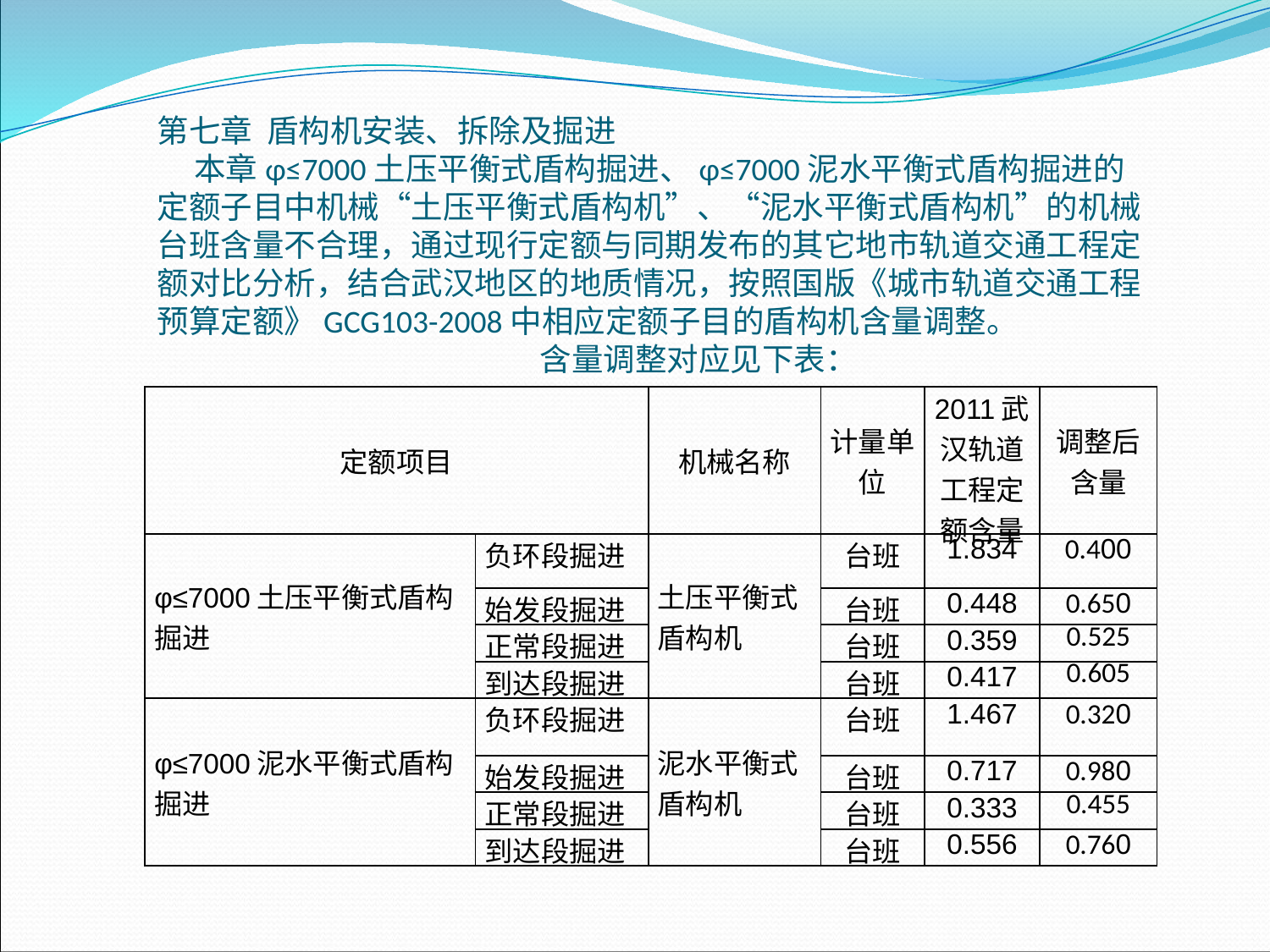

第七章  盾构机安装、拆除及掘进  本章φ≤7000土压平衡式盾构掘进、φ≤7000泥水平衡式盾构掘进的定额子目中机械“土压平衡式盾构机”、“泥水平衡式盾构机”的机械台班含量不合理，通过现行定额与同期发布的其它地市轨道交通工程定额对比分析，结合武汉地区的地质情况，按照国版《城市轨道交通工程预算定额》GCG103-2008中相应定额子目的盾构机含量调整。
                                               含量调整对应见下表：
| 定额项目 |  | 机械名称 | 计量单位 | 2011武汉轨道工程定额含量 | 调整后含量 |
| --- | --- | --- | --- | --- | --- |
| φ≤7000土压平衡式盾构掘进 | 负环段掘进 | 土压平衡式盾构机 | 台班 | 1.834 | 0.400 |
|  | 始发段掘进 |  | 台班 | 0.448 | 0.650 |
|  | 正常段掘进 |  | 台班 | 0.359 | 0.525 |
|  | 到达段掘进 |  | 台班 | 0.417 | 0.605 |
| φ≤7000泥水平衡式盾构掘进 | 负环段掘进 | 泥水平衡式盾构机 | 台班 | 1.467 | 0.320 |
|  | 始发段掘进 |  | 台班 | 0.717 | 0.980 |
|  | 正常段掘进 |  | 台班 | 0.333 | 0.455 |
|  | 到达段掘进 |  | 台班 | 0.556 | 0.760 |
81